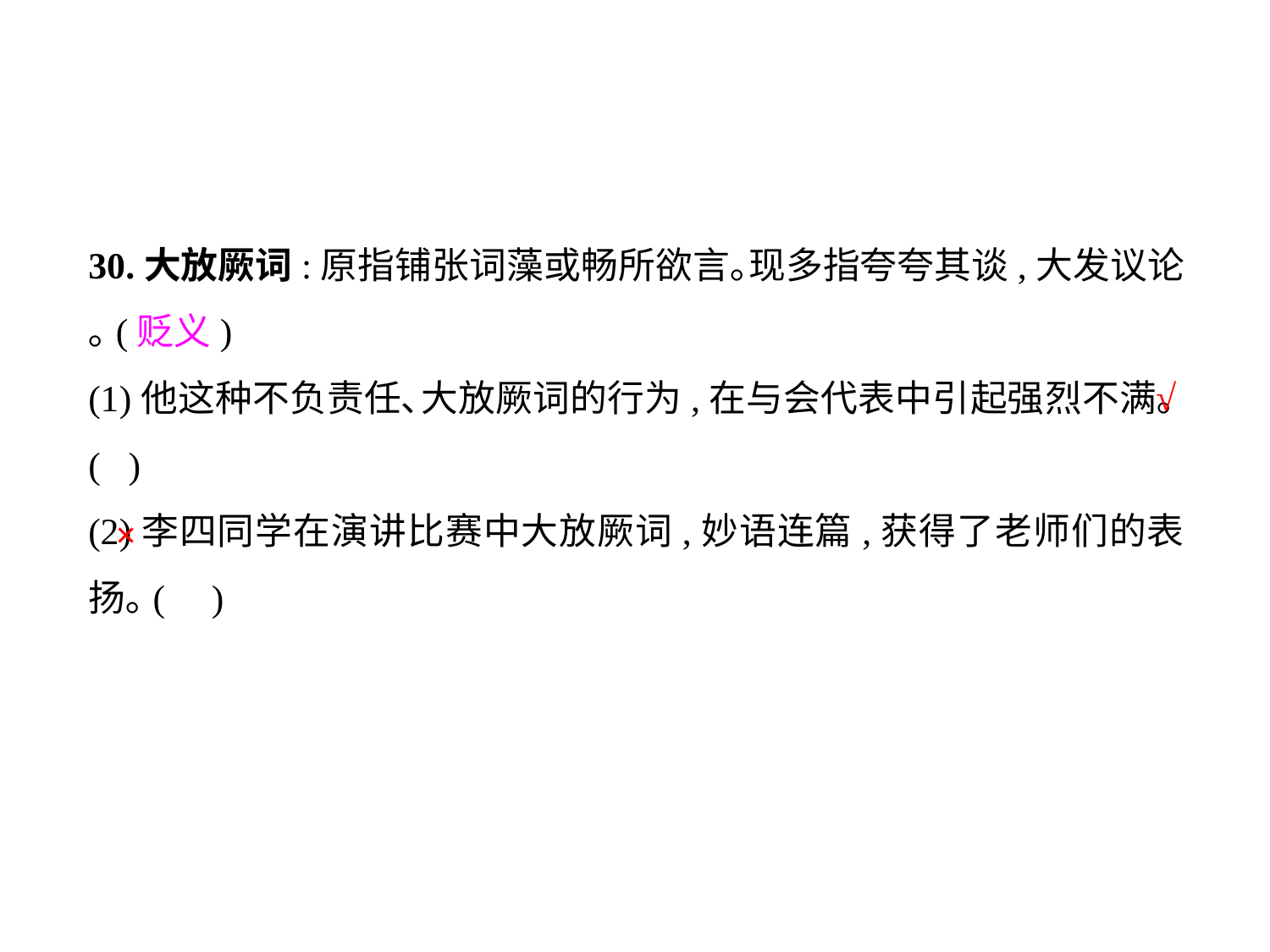

30.大放厥词:原指铺张词藻或畅所欲言｡现多指夸夸其谈,大发议论｡(贬义)
(1)他这种不负责任､大放厥词的行为,在与会代表中引起强烈不满｡(   )
(2)李四同学在演讲比赛中大放厥词,妙语连篇,获得了老师们的表扬｡(     )
√
×